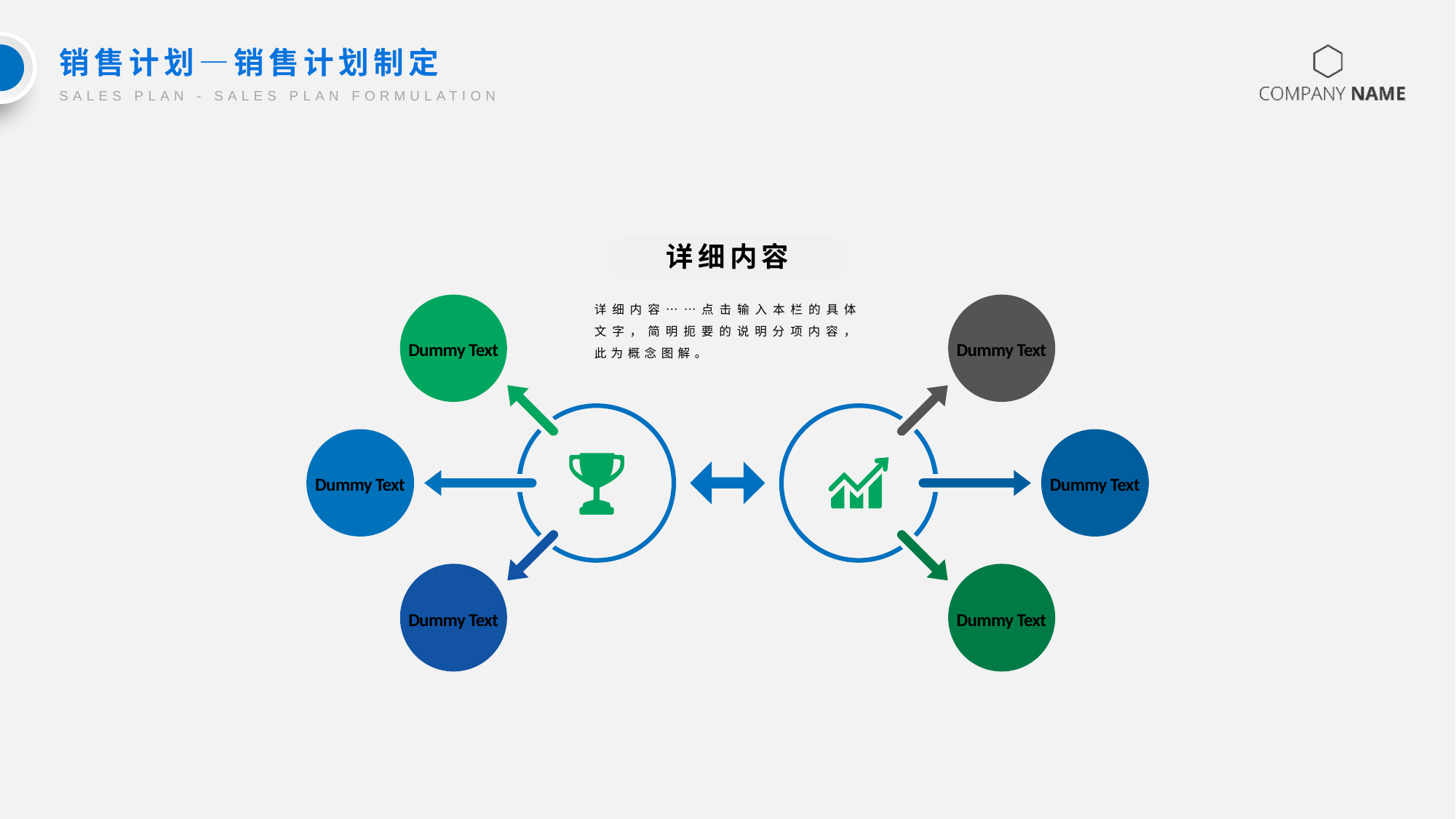

销售计划—销售计划制定
SALES PLAN - SALES PLAN FORMULATION

详细内容

Dummy Text

Dummy Text

Dummy Text

Dummy Text

Dummy Text

Dummy Text
详细内容……点击输入本栏的具体文字，简明扼要的说明分项内容，此为概念图解。